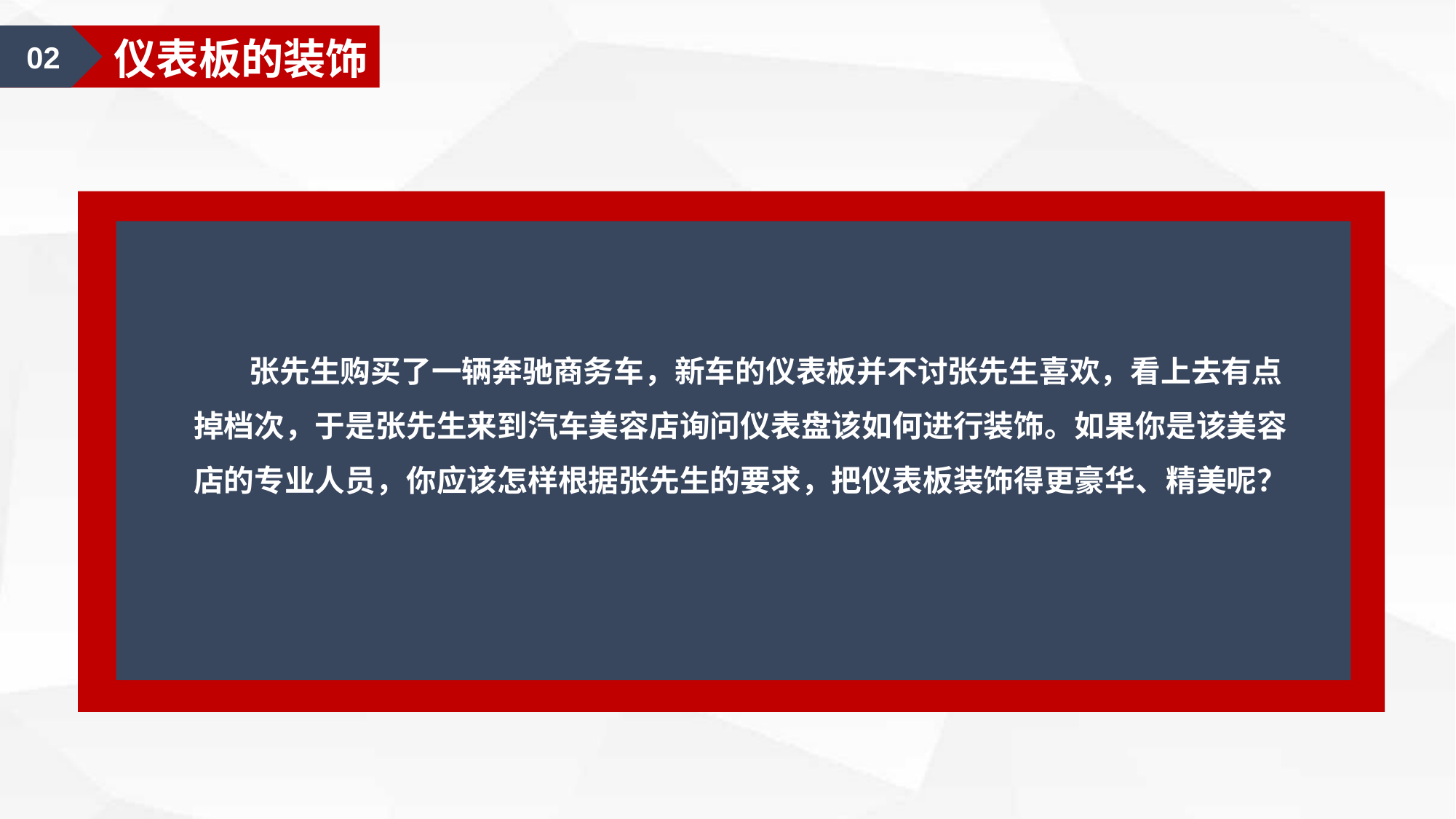

02
仪表板的装饰

       张先生购买了一辆奔驰商务车，新车的仪表板并不讨张先生喜欢，看上去有点
掉档次，于是张先生来到汽车美容店询问仪表盘该如何进行装饰。如果你是该美容店的专业人员，你应该怎样根据张先生的要求，把仪表板装饰得更豪华、精美呢？